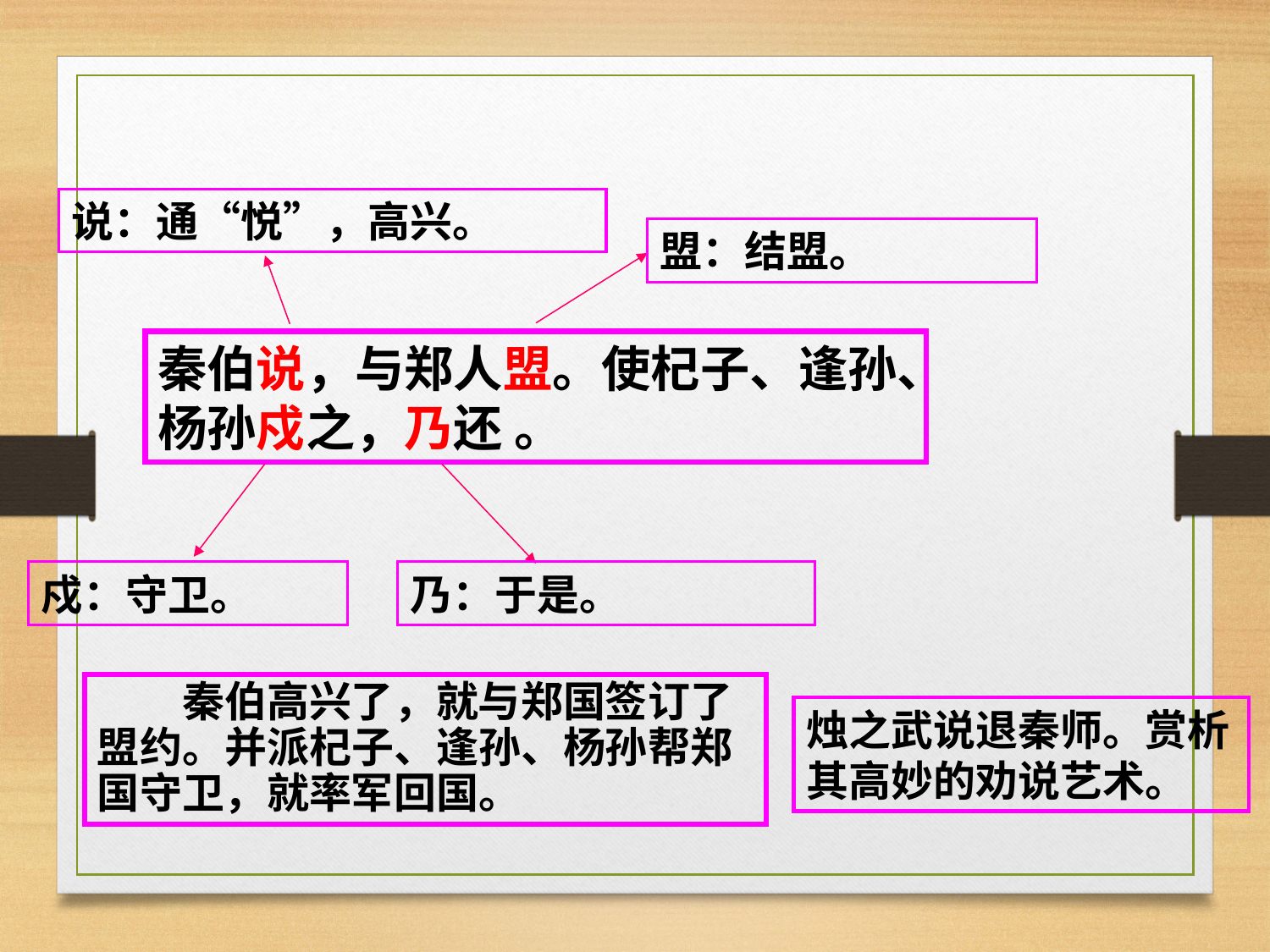

说：通“悦”，高兴。
盟：结盟。

秦伯说，与郑人盟。使杞子、逢孙、杨孙戍之，乃还 。

戍：守卫。
乃：于是。
　　秦伯高兴了，就与郑国签订了盟约。并派杞子、逢孙、杨孙帮郑国守卫，就率军回国。
烛之武说退秦师。赏析其高妙的劝说艺术。